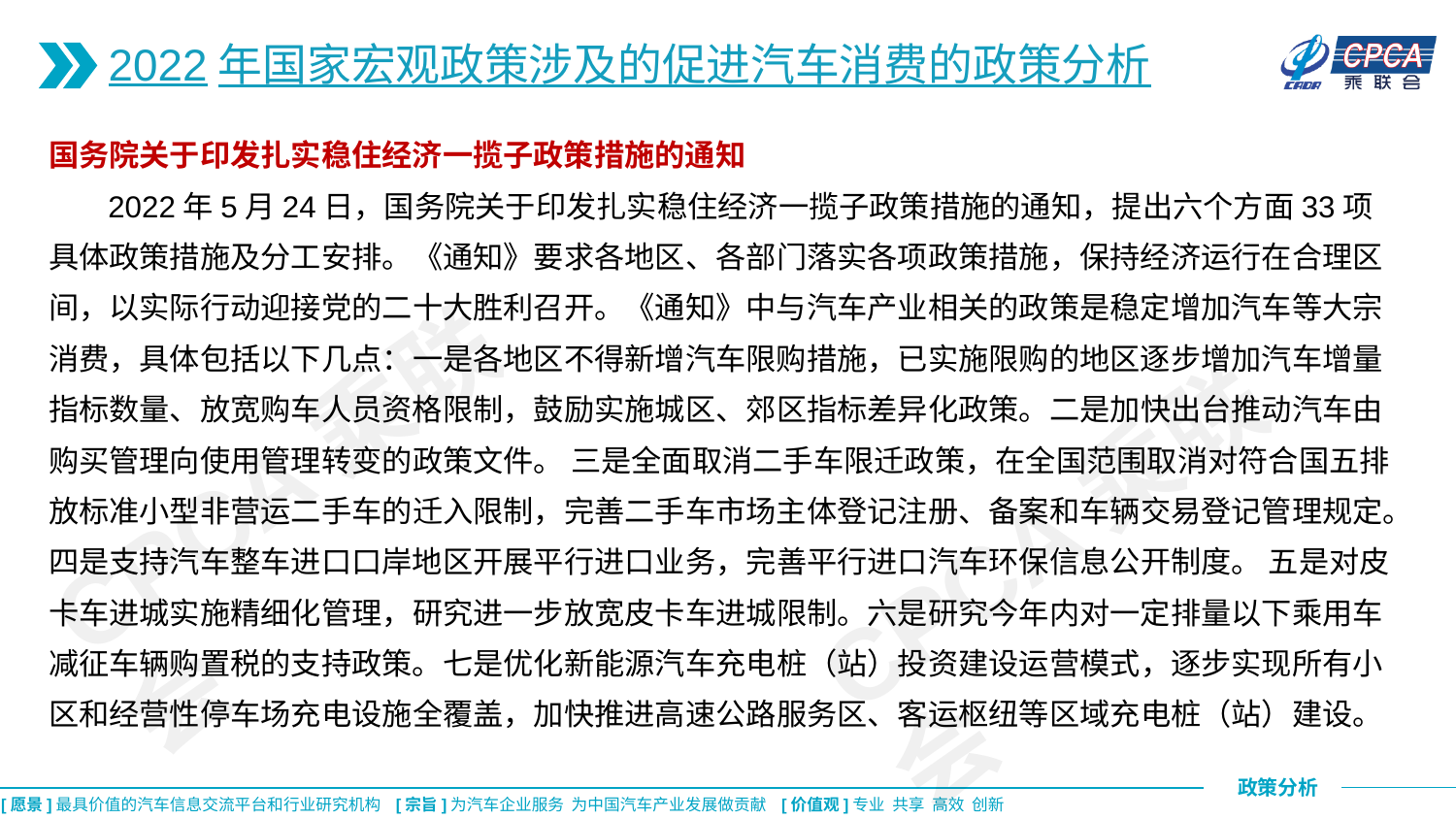

2022年国家宏观政策涉及的促进汽车消费的政策分析
国务院关于印发扎实稳住经济一揽子政策措施的通知
       2022年5月24日，国务院关于印发扎实稳住经济一揽子政策措施的通知，提出六个方面33项具体政策措施及分工安排。《通知》要求各地区、各部门落实各项政策措施，保持经济运行在合理区间，以实际行动迎接党的二十大胜利召开。《通知》中与汽车产业相关的政策是稳定增加汽车等大宗消费，具体包括以下几点：一是各地区不得新增汽车限购措施，已实施限购的地区逐步增加汽车增量指标数量、放宽购车人员资格限制，鼓励实施城区、郊区指标差异化政策。二是加快出台推动汽车由购买管理向使用管理转变的政策文件。 三是全面取消二手车限迁政策，在全国范围取消对符合国五排放标准小型非营运二手车的迁入限制，完善二手车市场主体登记注册、备案和车辆交易登记管理规定。四是支持汽车整车进口口岸地区开展平行进口业务，完善平行进口汽车环保信息公开制度。 五是对皮卡车进城实施精细化管理，研究进一步放宽皮卡车进城限制。六是研究今年内对一定排量以下乘用车减征车辆购置税的支持政策。七是优化新能源汽车充电桩（站）投资建设运营模式，逐步实现所有小区和经营性停车场充电设施全覆盖，加快推进高速公路服务区、客运枢纽等区域充电桩（站）建设。
CPCA乘联会
CPCA乘联会